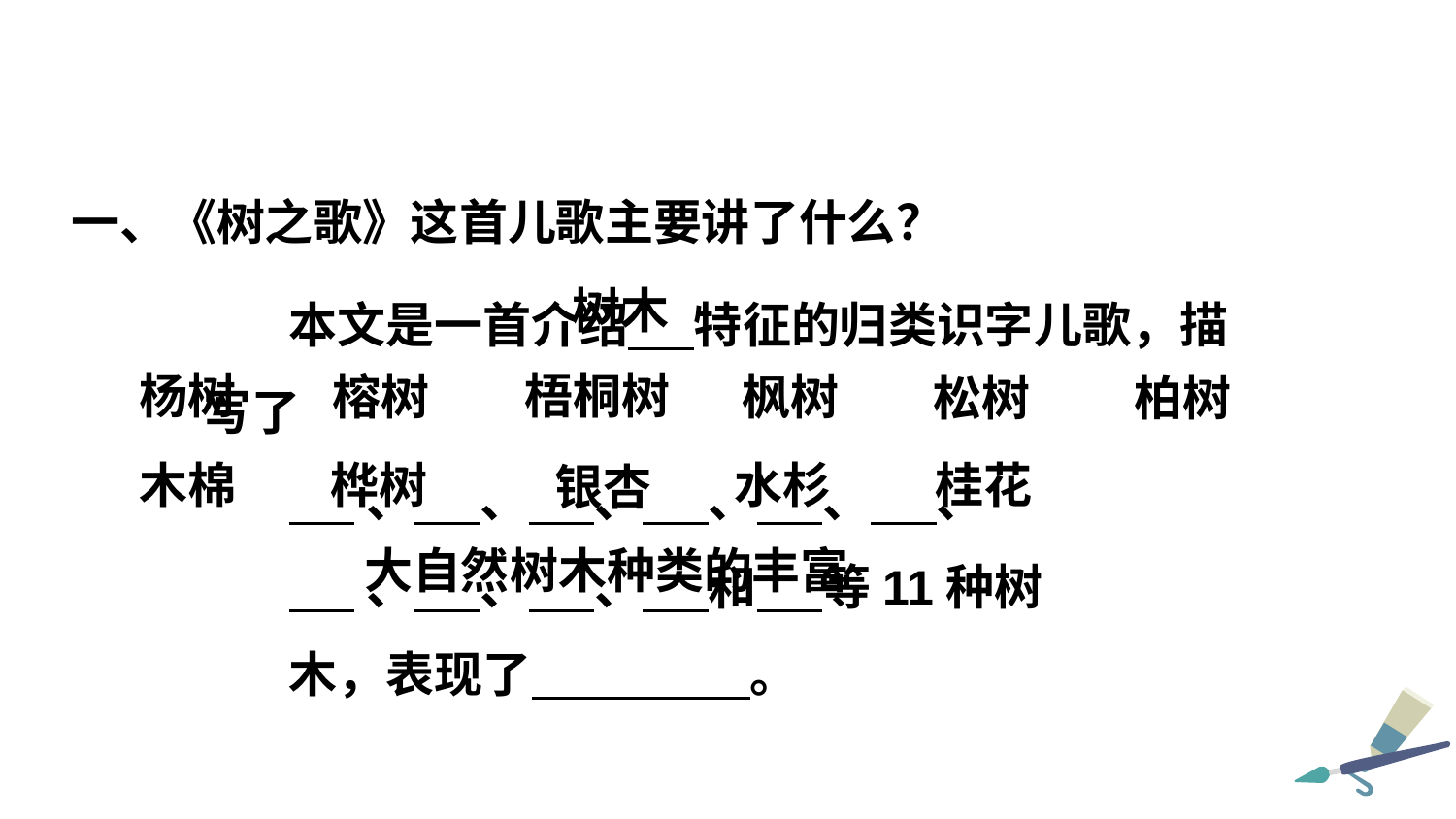

一、《树之歌》这首儿歌主要讲了什么？
本文是一首介绍      特征的归类识字儿歌，描写了
      、      、      、      、      、      、
      、      、      、      和      等11种树
木，表现了                    。
树木
杨树
梧桐树
榕树
枫树
松树
柏树
水杉
桂花
木棉
桦树
银杏
大自然树木种类的丰富